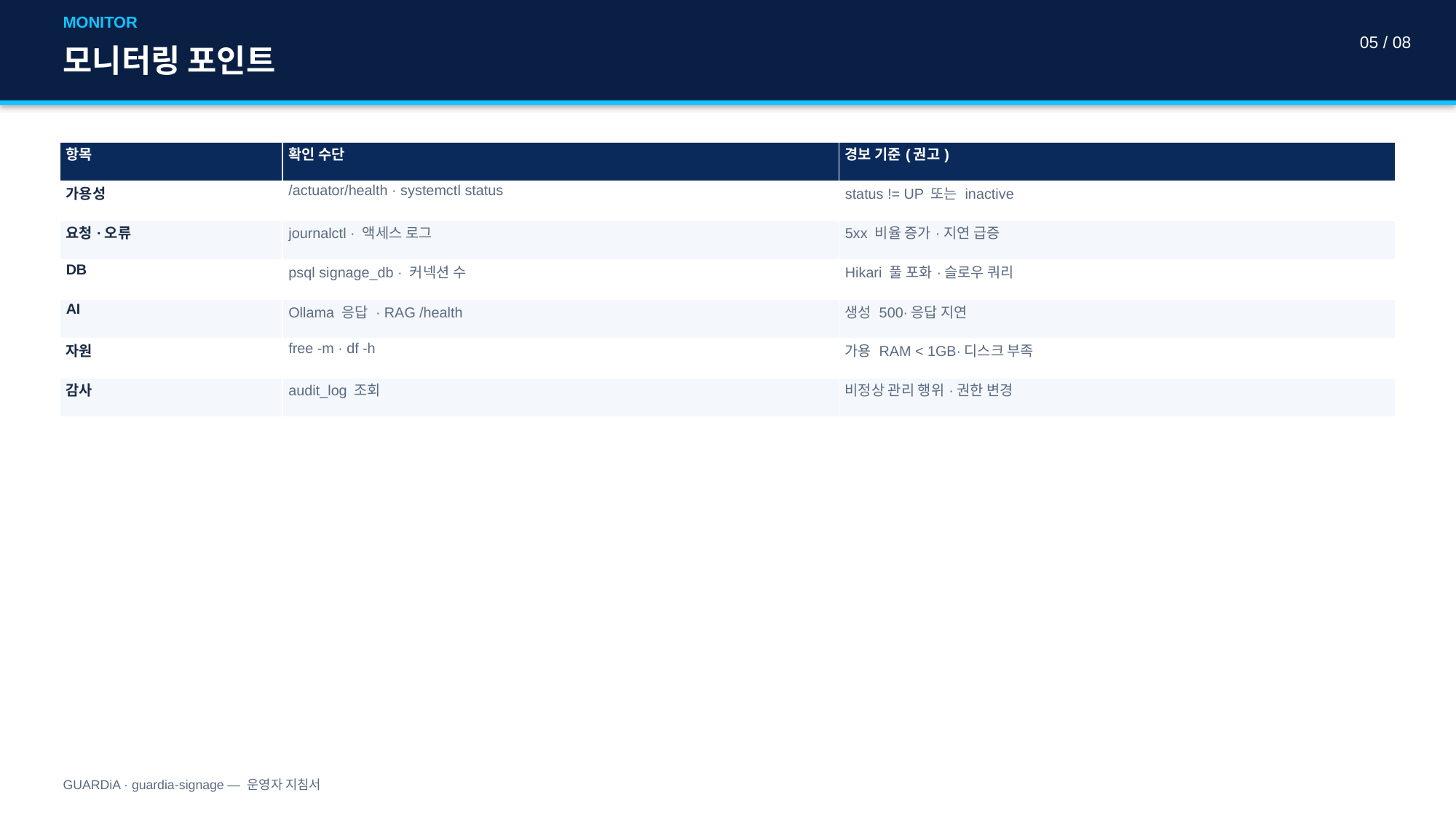

MONITOR
05 / 08
모니터링 포인트

| 항목 | 확인 수단 | 경보 기준(권고) |
| --- | --- | --- |
| 가용성 | /actuator/health · systemctl status | status != UP 또는 inactive |
| 요청·오류 | journalctl · 액세스 로그 | 5xx 비율 증가·지연 급증 |
| DB | psql signage\_db · 커넥션 수 | Hikari 풀 포화·슬로우 쿼리 |
| AI | Ollama 응답 · RAG /health | 생성 500·응답 지연 |
| 자원 | free -m · df -h | 가용 RAM < 1GB·디스크 부족 |
| 감사 | audit\_log 조회 | 비정상 관리 행위·권한 변경 |
GUARDiA · guardia-signage — 운영자 지침서